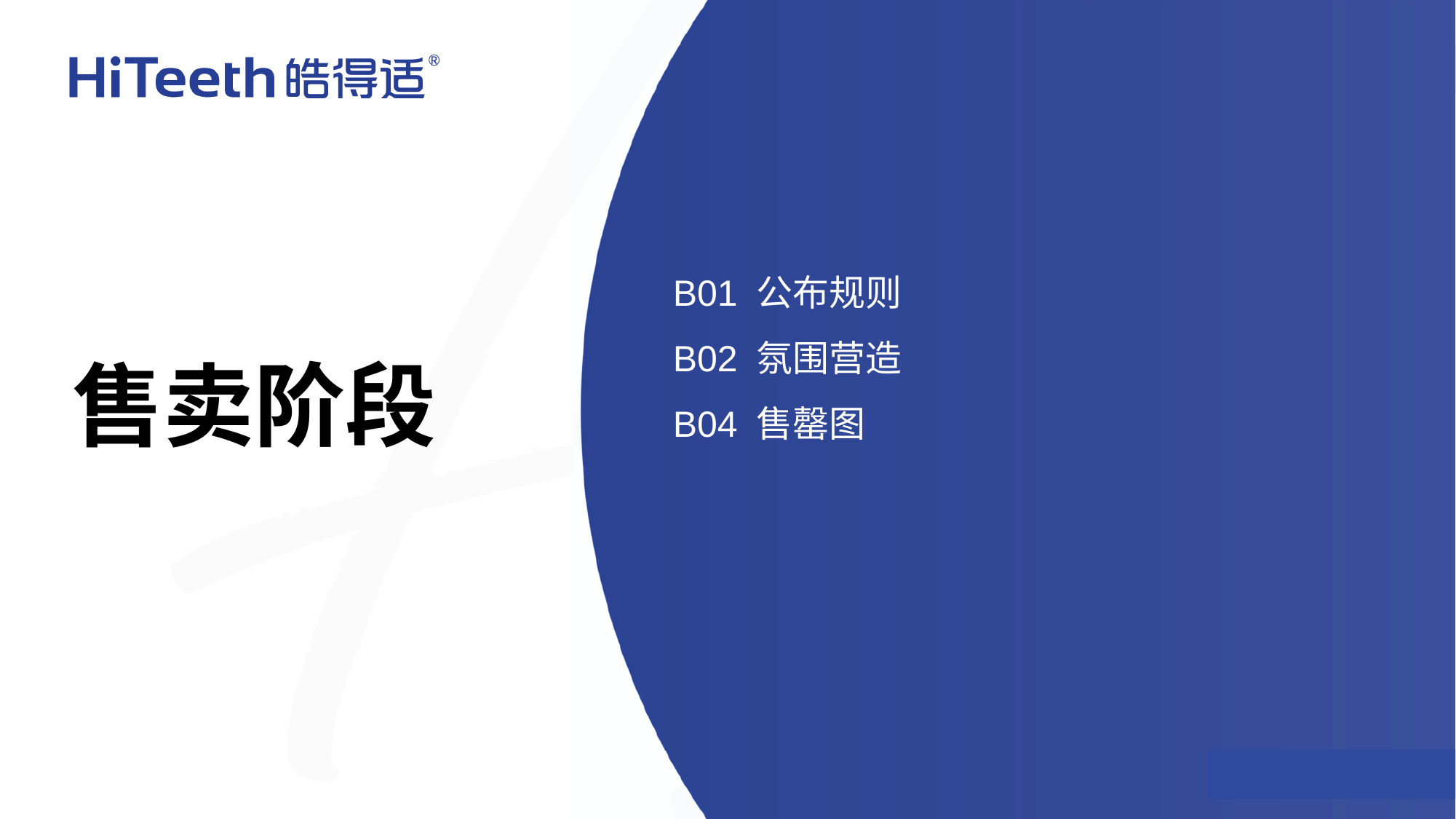

B01 公布规则
B02 氛围营造
B04 售罄图
售卖阶段